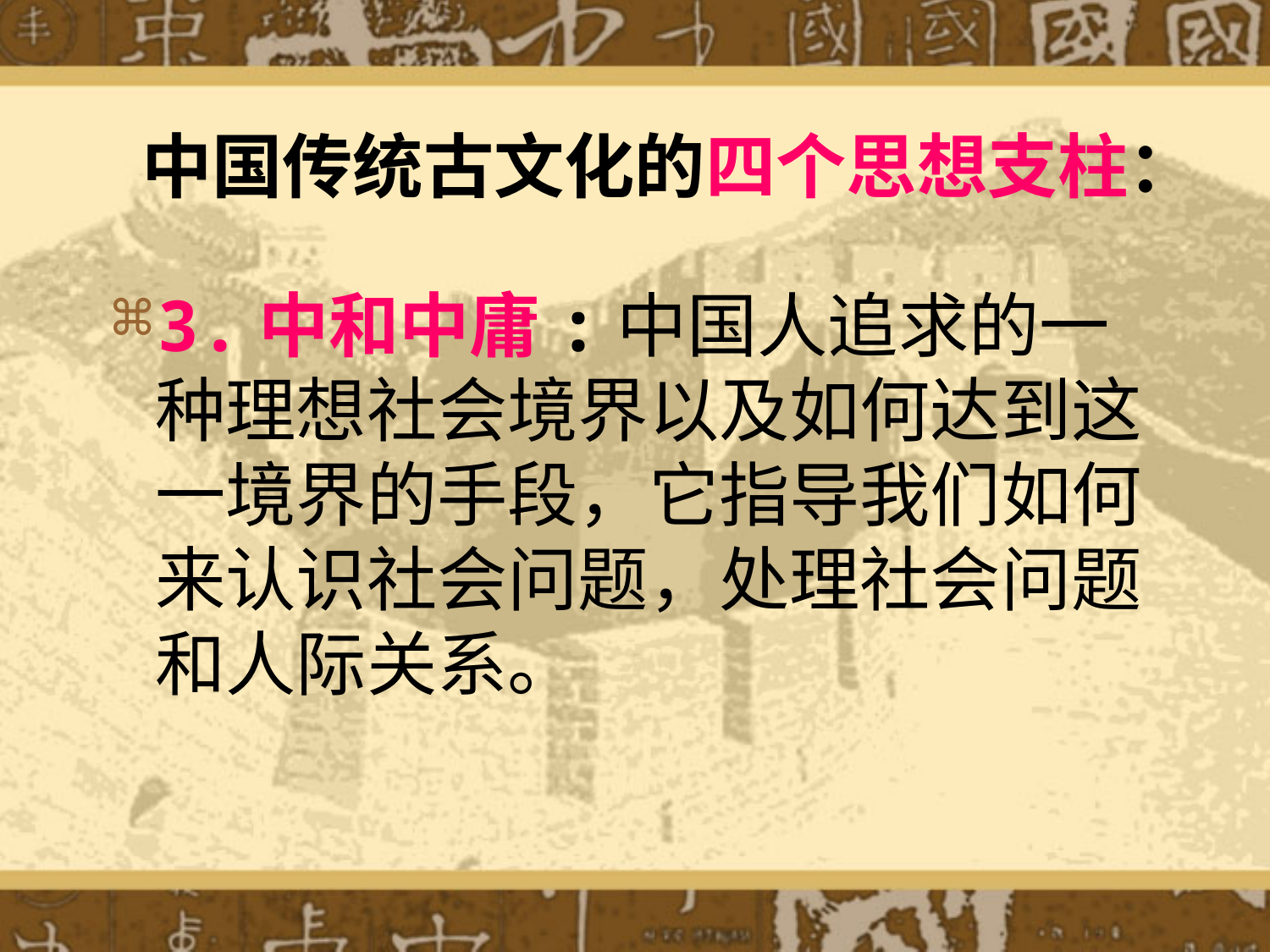

# 中国传统古文化的四个思想支柱：
3.中和中庸:中国人追求的一种理想社会境界以及如何达到这一境界的手段，它指导我们如何来认识社会问题，处理社会问题和人际关系。